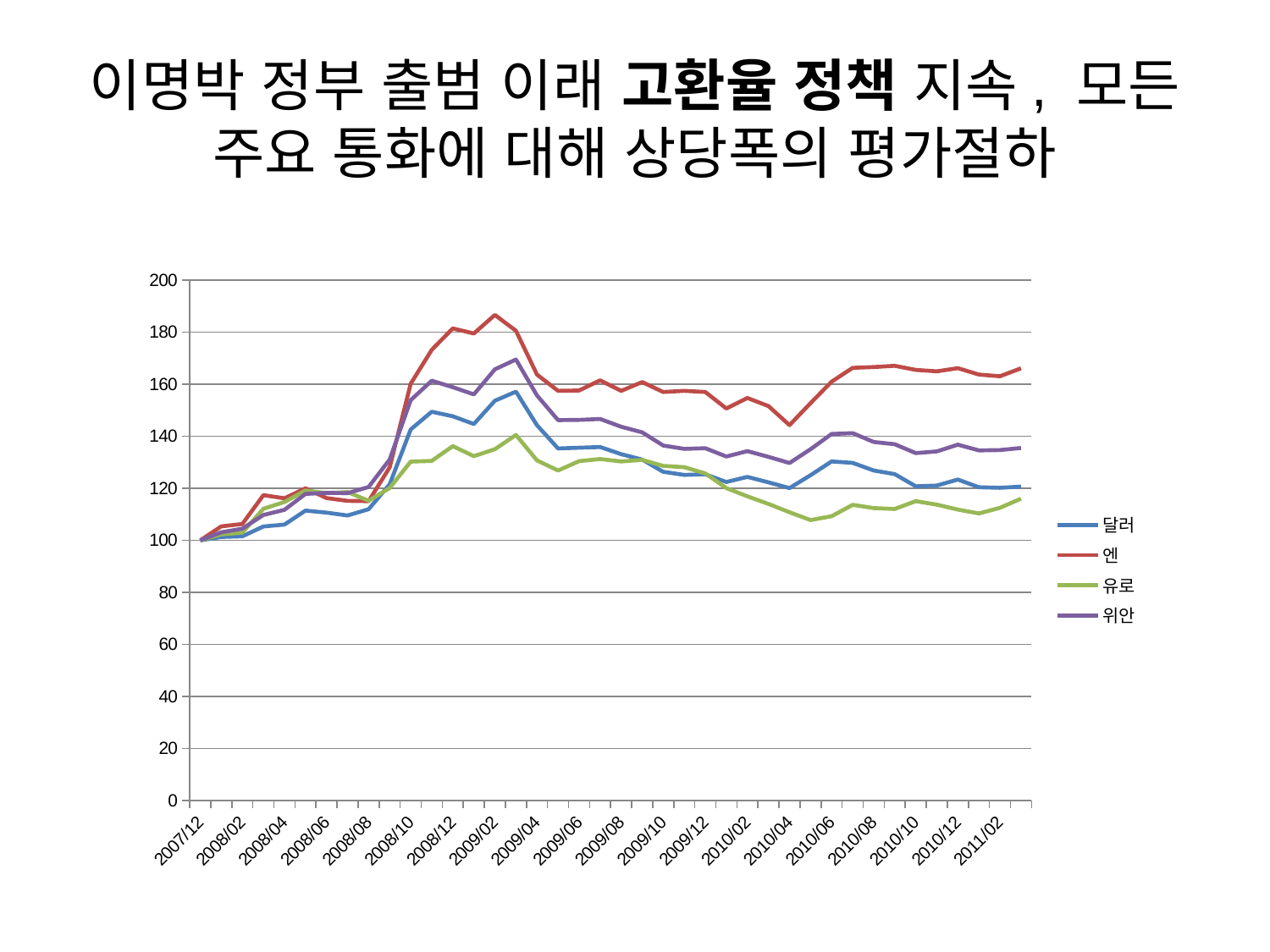

# 이명박 정부 출범 이래 고환율 정책 지속, 모든 주요 통화에 대해 상당폭의 평가절하

### Chart

| Category | 달러 | 엔 | 유로 | 위안 |
|---|---|---|---|---|
| 2007/12 | 100.0 | 100.0 | 100.0 | 100.0 |
| 2008/01 | 101.3061145510836 | 105.37167137442347 | 102.28520409669129 | 103.08338617628392 |
| 2008/02 | 101.55336257309929 | 106.29511600395935 | 102.96552640122792 | 104.48636651870638 |
| 2008/03 | 105.33410732714138 | 117.36800173824871 | 112.12110032171424 | 109.74159797083072 |
| 2008/04 | 106.06510147918817 | 116.1669201612709 | 114.7435140639297 | 111.72320862396955 |
| 2008/05 | 111.44758341933279 | 120.00917409043723 | 119.13388034591658 | 117.85034876347481 |
| 2008/06 | 110.64563983488122 | 116.24779701117792 | 118.18792243440275 | 118.23874445149015 |
| 2008/07 | 109.55452356381156 | 115.18553390792104 | 118.55759865411292 | 118.13570069752681 |
| 2008/08 | 111.96465428276586 | 115.04188696554895 | 115.22387178654704 | 120.49778059606851 |
| 2008/09 | 121.51702786377717 | 128.02684628570063 | 120.09312003777929 | 131.06372859860494 |
| 2008/10 | 142.64275885792932 | 160.19651867410232 | 130.25810926477968 | 153.8918833227648 |
| 2008/11 | 149.43347953216374 | 173.22855556360287 | 130.52300699507097 | 161.35859226379202 |
| 2008/12 | 147.68661850705197 | 181.46350884816866 | 136.2186771346771 | 158.8696892834496 |
| 2009/01 | 144.7045923632609 | 179.52005021607397 | 132.36179569670315 | 156.09543436905517 |
| 2009/02 | 153.6657206742346 | 186.63359165640603 | 135.02257902659306 | 165.74984147114748 |
| 2009/03 | 157.1615927072582 | 180.5497211559354 | 140.4946725303266 | 169.50697526949892 |
| 2009/04 | 144.25309597523218 | 163.71405808647773 | 130.72149582361794 | 155.6911857958147 |
| 2009/05 | 135.31024251806 | 157.47084812051858 | 126.84985685192291 | 146.2111604311983 |
| 2009/06 | 135.594040247678 | 157.59155983679776 | 130.43962692954736 | 146.29835129993646 |
| 2009/07 | 135.87568799449605 | 161.5195190845222 | 131.25350491425846 | 146.64711477488882 |
| 2009/08 | 133.1269349845202 | 157.4454986601 | 130.32820754995444 | 143.66677235256816 |
| 2009/09 | 131.0575765393877 | 160.83870500470778 | 130.9118680086184 | 141.51870640456565 |
| 2009/10 | 126.33836429308565 | 157.0193863016346 | 128.60231398128744 | 136.44578313253012 |
| 2009/11 | 125.15372377020984 | 157.45998406605338 | 128.14040317582118 | 135.16169942929614 |
| 2009/12 | 125.39237186102504 | 157.02300765312282 | 125.71426463209475 | 135.40741915028565 |
| 2010/01 | 122.42217062263501 | 150.67960696265175 | 120.09090640772114 | 132.21306277742536 |
| 2010/02 | 124.38510491916064 | 154.71862098935318 | 116.91877453439974 | 134.29771718452758 |
| 2010/03 | 122.29532163742682 | 151.59460177204778 | 113.99383135090457 | 132.0862396956248 |
| 2010/04 | 120.08836429308558 | 144.28792158566935 | 110.80546619049014 | 129.72415979708308 |
| 2010/05 | 125.03332473340211 | 152.7280847879096 | 107.78017177769244 | 135.02694990488268 |
| 2010/06 | 130.32443240454077 | 160.9799377127544 | 109.2684690534517 | 140.88459099556118 |
| 2010/07 | 129.78371173030595 | 166.3009101663406 | 113.6558838286944 | 141.2095751426758 |
| 2010/08 | 126.84038527691779 | 166.6051036913641 | 112.40296921578465 | 137.81705770450208 |
| 2010/09 | 125.45257137942883 | 167.08553632215543 | 112.06059443345828 | 136.95307545973367 |
| 2010/10 | 120.7699088407292 | 165.50662707322388 | 115.0762964493375 | 133.52092580849728 |
| 2010/11 | 121.06553147574819 | 164.96221723280476 | 113.73188512735751 | 134.1788205453394 |
| 2010/12 | 123.360638114895 | 166.18623403587554 | 111.81488149700421 | 136.77869372225717 |
| 2011/01 | 120.40656174750602 | 163.71767943796618 | 110.33986600159378 | 134.5672162333545 |
| 2011/02 | 120.19908840729275 | 163.07790734168674 | 112.49815530828488 | 134.70196575776777 |
| 2011/03 | 120.66240970072238 | 166.12346394341034 | 116.03774977125822 | 135.50253646163617 |